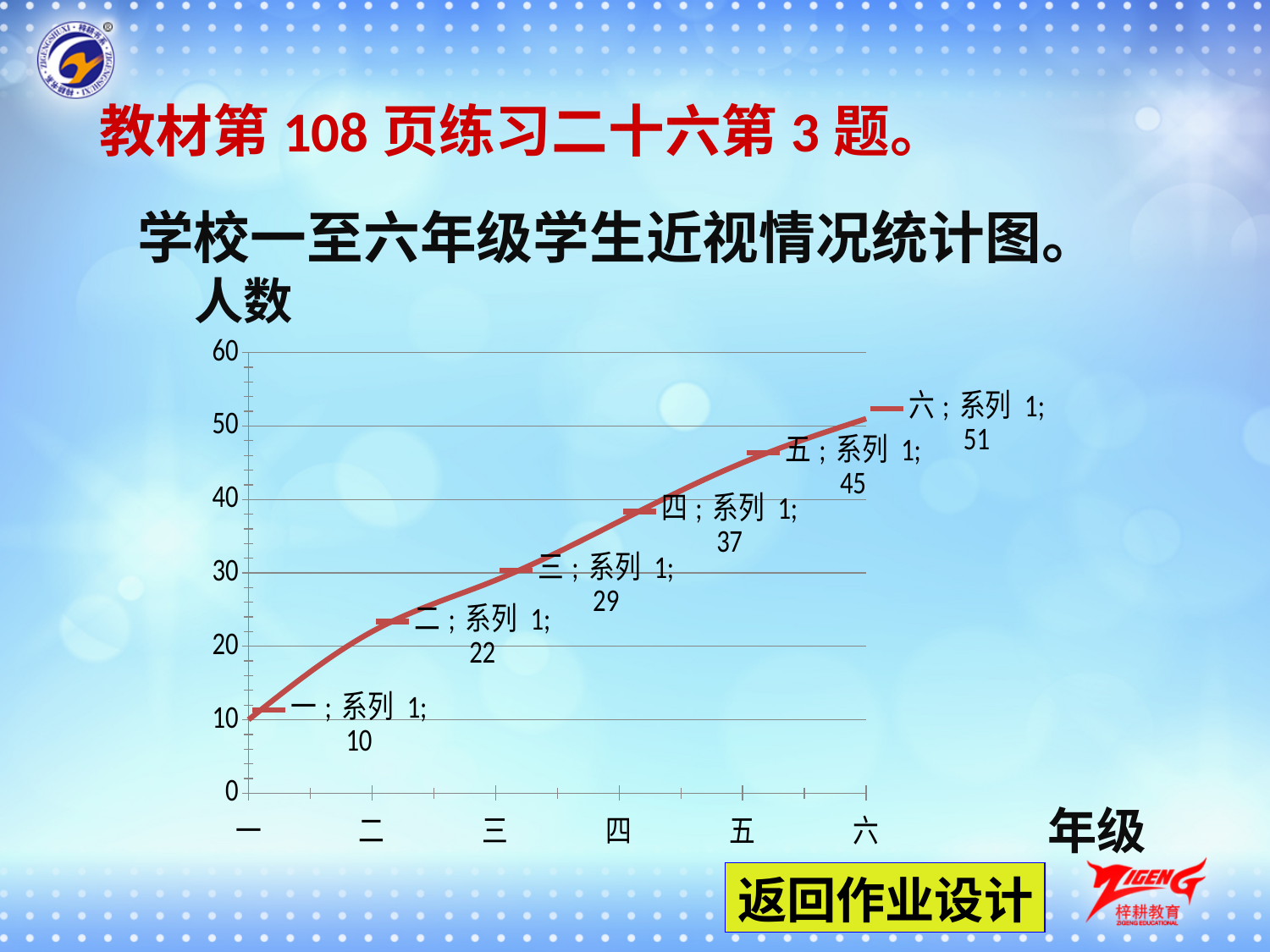

教材第108页练习二十六第3题。
学校一至六年级学生近视情况统计图。
人数

### Chart

| Category | 系列 1 |
|---|---|
| 一 | 10.0 |
| 二 | 22.0 |
| 三 | 29.0 |
| 四 | 37.0 |
| 五 | 45.0 |
| 六 | 51.0 |
年级

返回作业设计